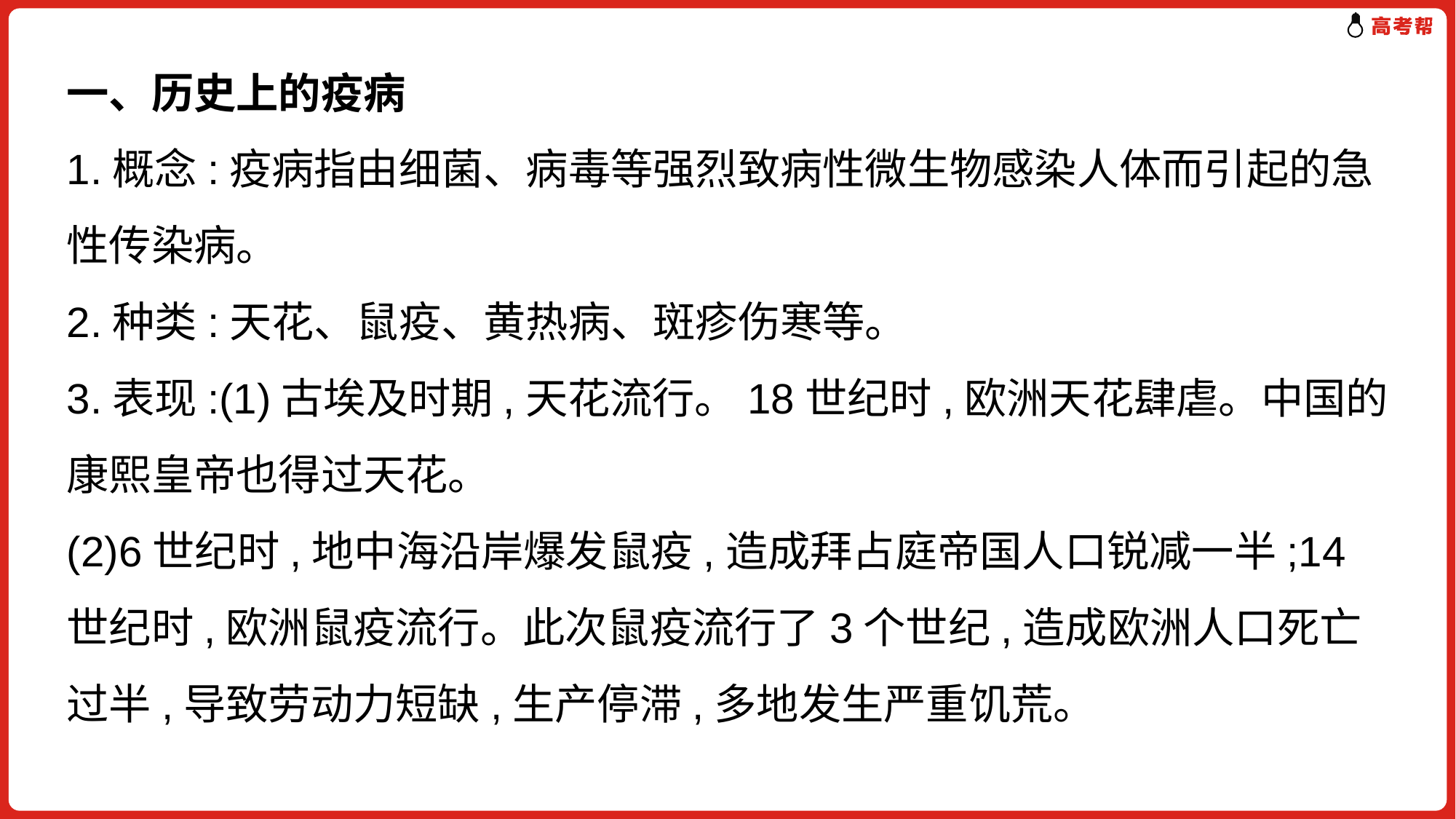

一、历史上的疫病
1.概念:疫病指由细菌、病毒等强烈致病性微生物感染人体而引起的急性传染病。
2.种类:天花、鼠疫、黄热病、斑疹伤寒等。
3.表现:(1)古埃及时期,天花流行。18世纪时,欧洲天花肆虐。中国的康熙皇帝也得过天花。
(2)6世纪时,地中海沿岸爆发鼠疫,造成拜占庭帝国人口锐减一半;14世纪时,欧洲鼠疫流行。此次鼠疫流行了3个世纪,造成欧洲人口死亡过半,导致劳动力短缺,生产停滞,多地发生严重饥荒。